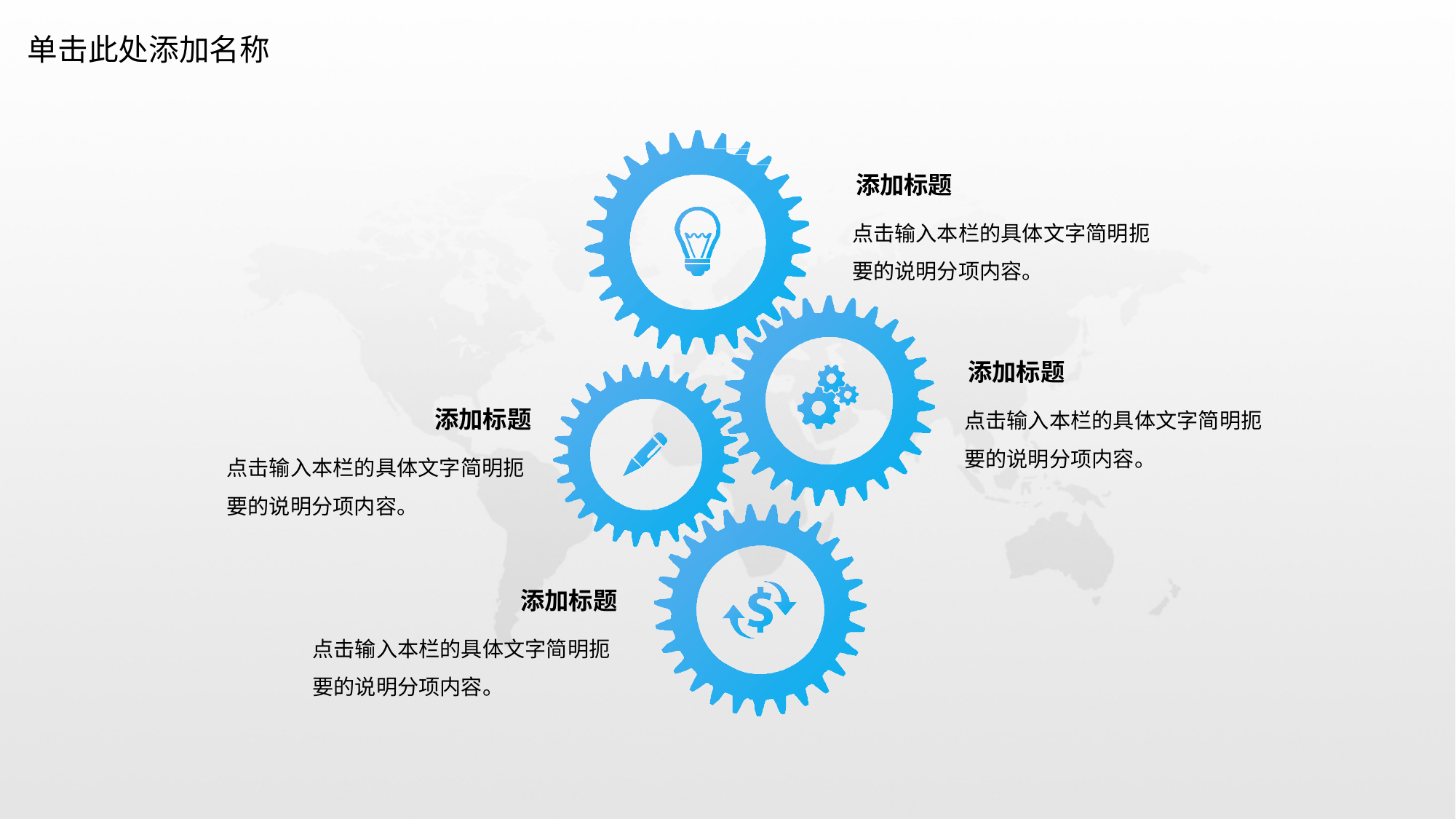

单击此处添加名称

添加标题
点击输入本栏的具体文字简明扼要的说明分项内容。

添加标题
点击输入本栏的具体文字简明扼要的说明分项内容。

添加标题
点击输入本栏的具体文字简明扼要的说明分项内容。

添加标题
点击输入本栏的具体文字简明扼要的说明分项内容。